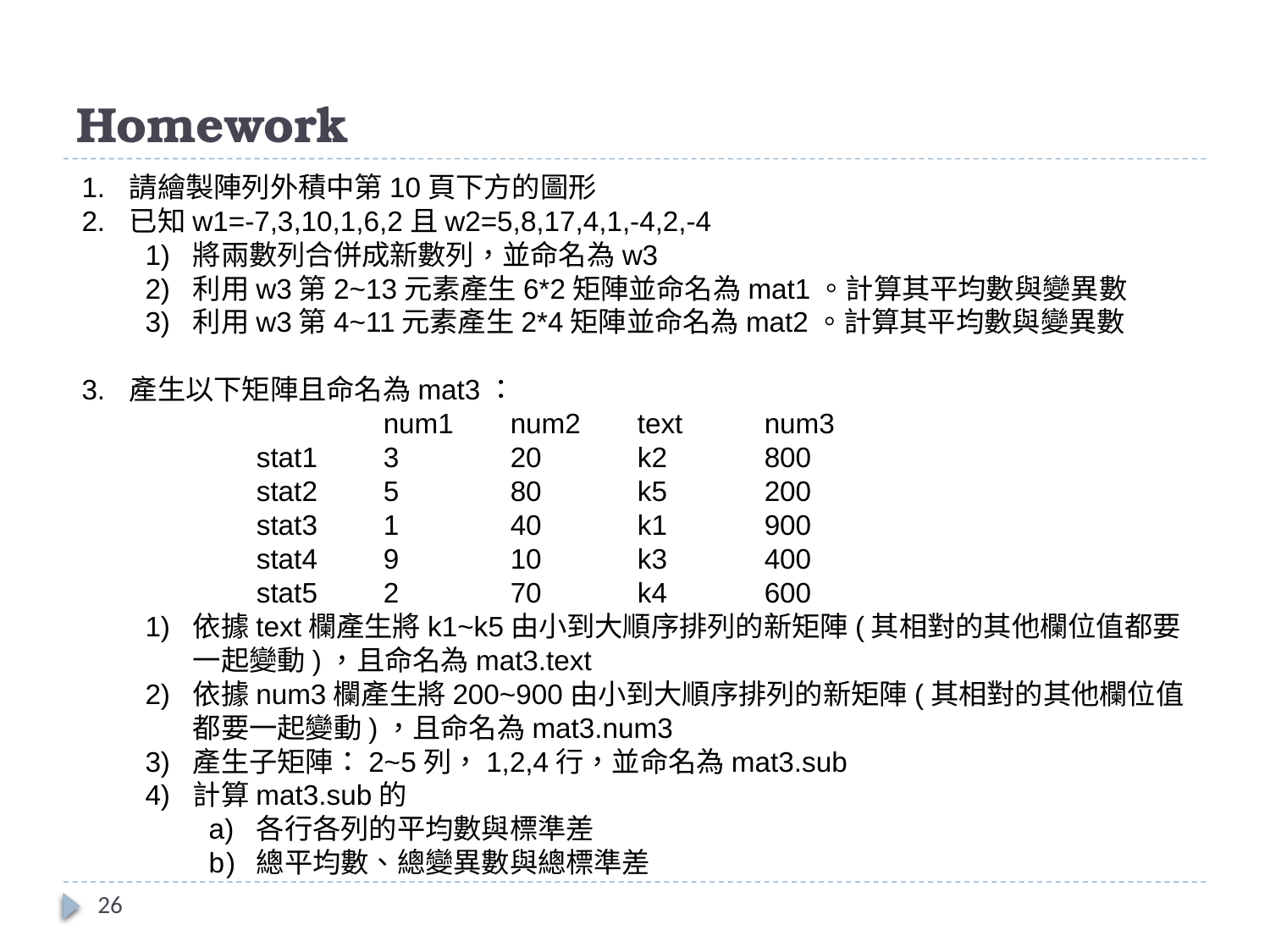

# Homework
請繪製陣列外積中第10頁下方的圖形
已知w1=-7,3,10,1,6,2且w2=5,8,17,4,1,-4,2,-4
將兩數列合併成新數列，並命名為w3
利用w3第2~13元素產生6*2矩陣並命名為mat1。計算其平均數與變異數
利用w3第4~11元素產生2*4矩陣並命名為mat2。計算其平均數與變異數

產生以下矩陣且命名為mat3：
		num1	num2	text	num3
	stat1	3	20	k2	800
	stat2	5	80	k5	200
	stat3	1	40	k1	900
	stat4	9	10	k3	400
	stat5	2	70	k4	600
依據text欄產生將k1~k5由小到大順序排列的新矩陣(其相對的其他欄位值都要一起變動)，且命名為mat3.text
依據num3欄產生將200~900由小到大順序排列的新矩陣(其相對的其他欄位值都要一起變動)，且命名為mat3.num3
產生子矩陣：2~5列，1,2,4行，並命名為mat3.sub
計算mat3.sub的
各行各列的平均數與標準差
總平均數、總變異數與總標準差
26